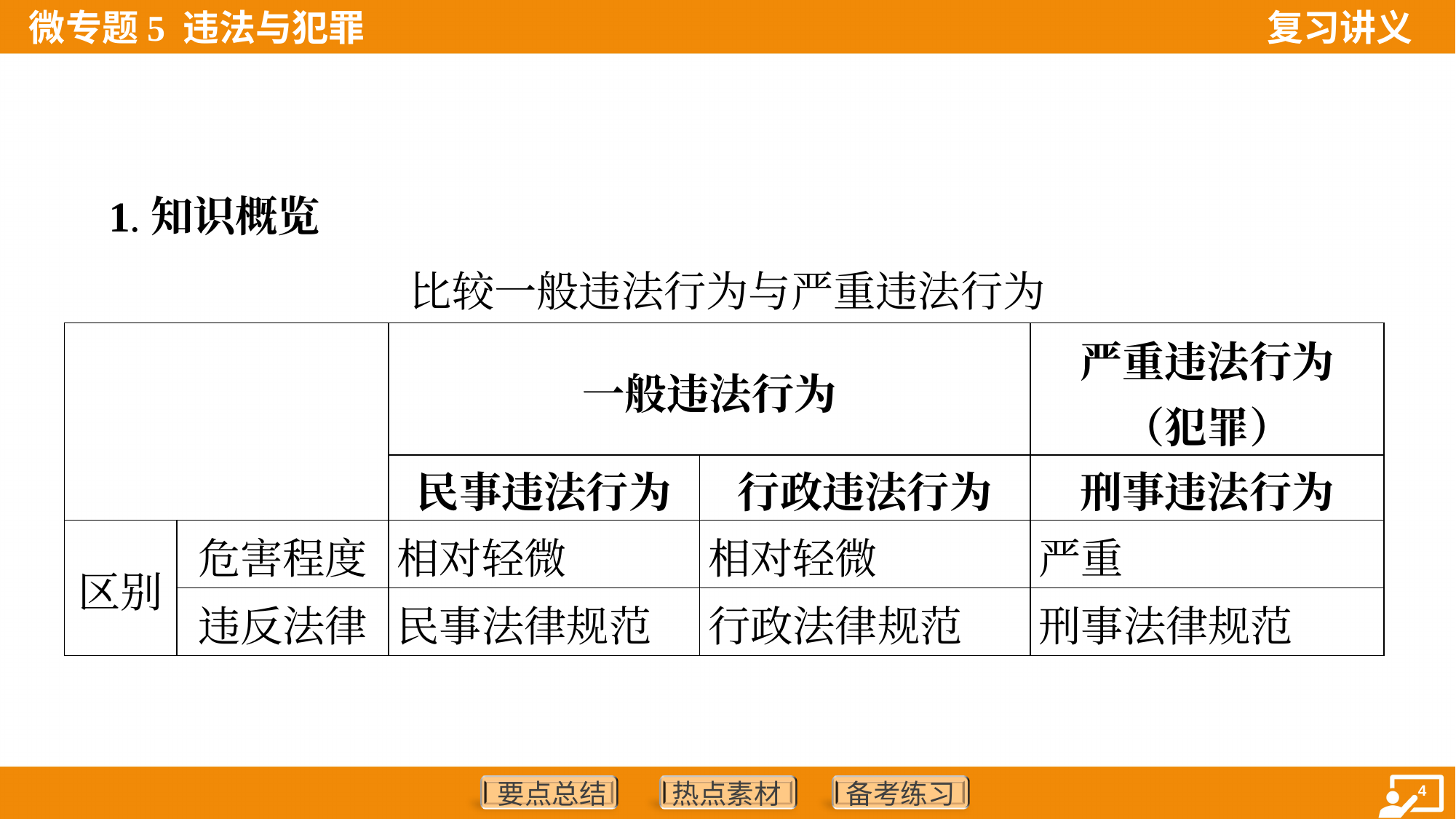

1.知识概览
比较一般违法行为与严重违法行为
|  |  | 一般违法行为 |  | 严重违法行为 （犯罪） |
| --- | --- | --- | --- | --- |
|  |  | 民事违法行为 | 行政违法行为 | 刑事违法行为 |
| 区别 | 危害程度 | 相对轻微 | 相对轻微 | 严重 |
|  | 违反法律 | 民事法律规范 | 行政法律规范 | 刑事法律规范 |